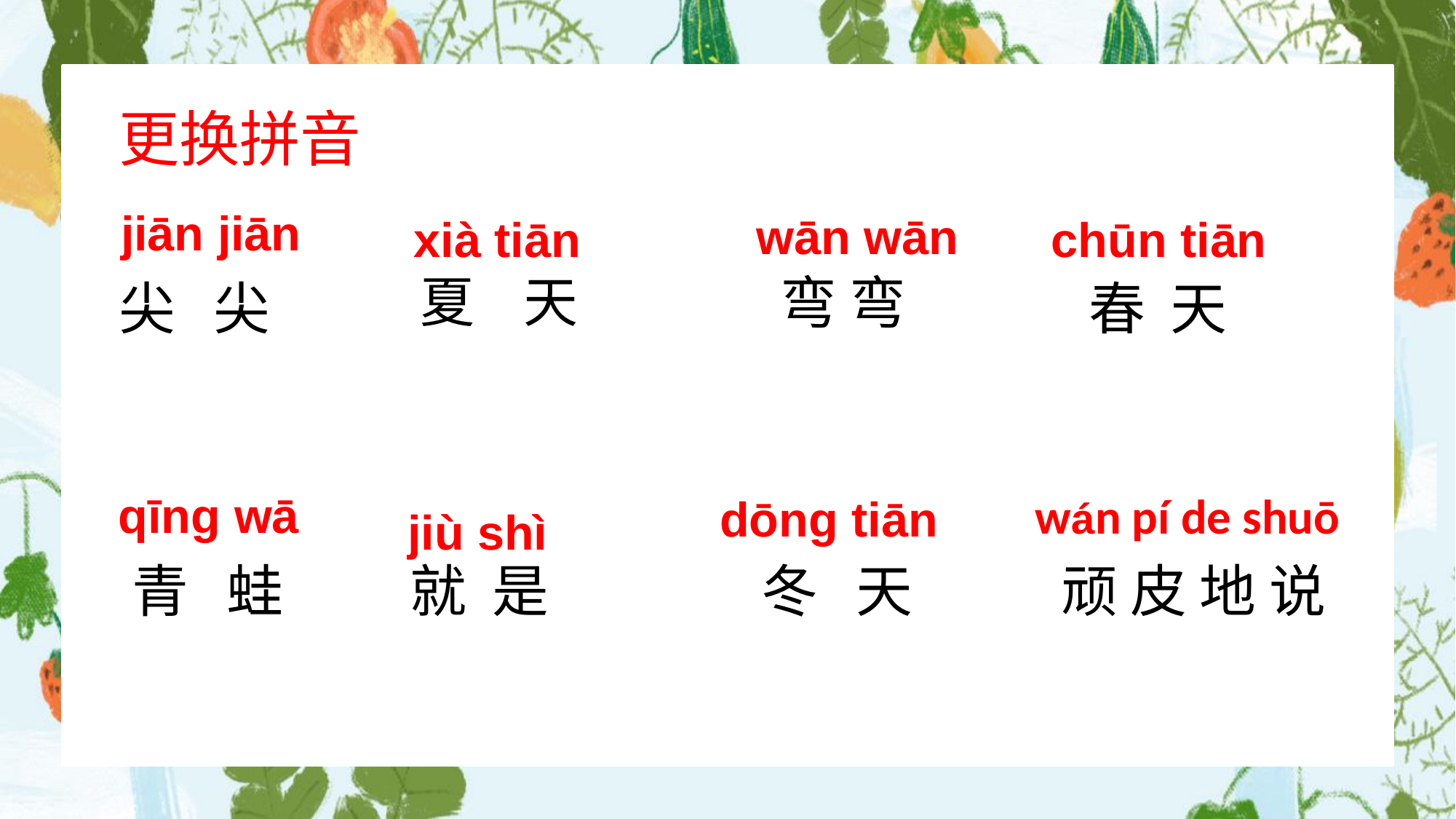

更换拼音
wān wān
jiān jiān
xià tiān
chūn tiān
夏    天
弯 弯
春  天
尖   尖
wán pí de shuō
dōnɡ tiān
qīnɡ wā
jiù shì
青   蛙
就  是
冬   天
顽 皮 地 说